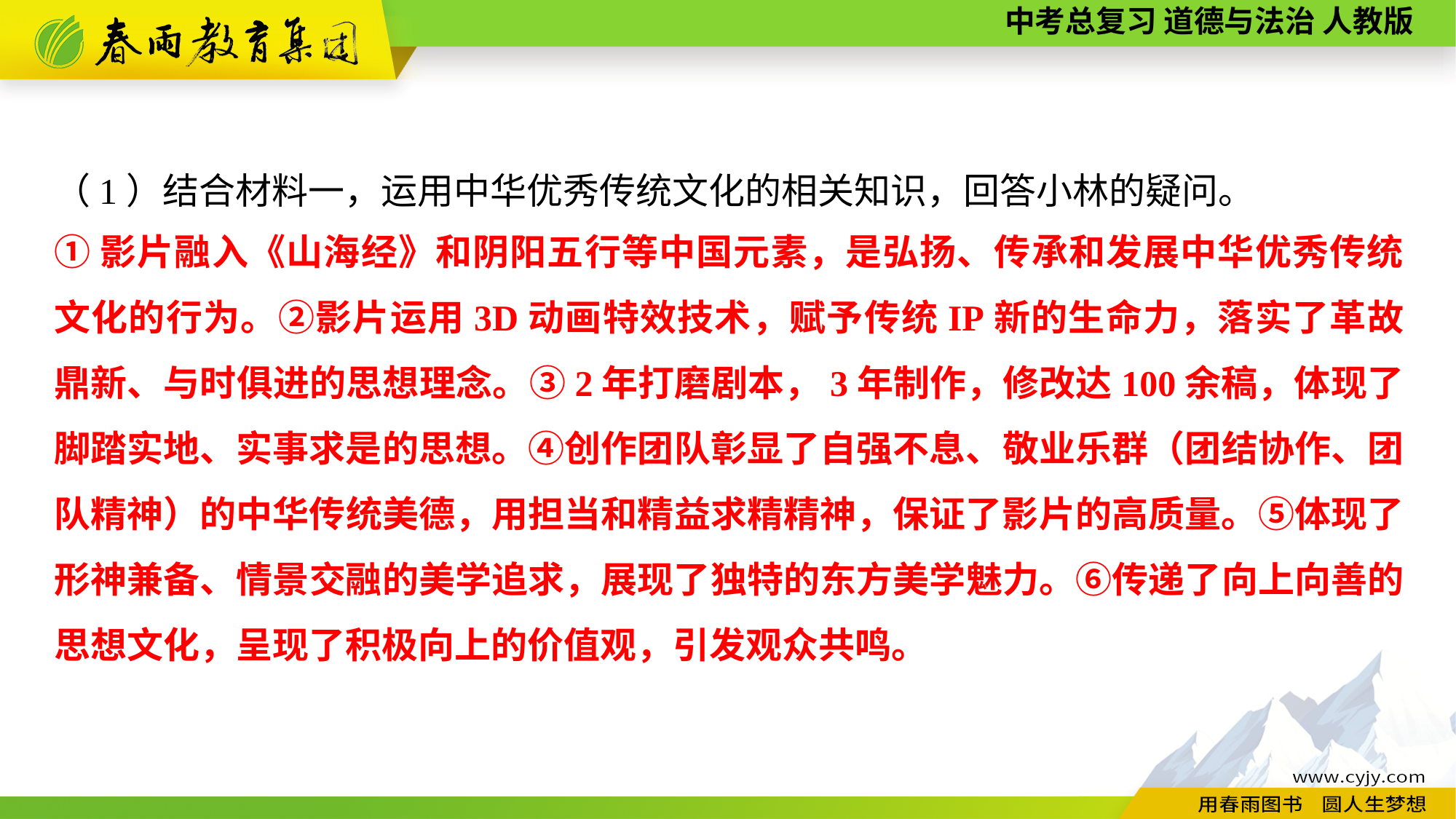

（1）结合材料一，运用中华优秀传统文化的相关知识，回答小林的疑问。
①影片融入《山海经》和阴阳五行等中国元素，是弘扬、传承和发展中华优秀传统文化的行为。②影片运用3D动画特效技术，赋予传统IP新的生命力，落实了革故鼎新、与时俱进的思想理念。③2年打磨剧本，3年制作，修改达100余稿，体现了脚踏实地、实事求是的思想。④创作团队彰显了自强不息、敬业乐群（团结协作、团队精神）的中华传统美德，用担当和精益求精精神，保证了影片的高质量。⑤体现了形神兼备、情景交融的美学追求，展现了独特的东方美学魅力。⑥传递了向上向善的思想文化，呈现了积极向上的价值观，引发观众共鸣。